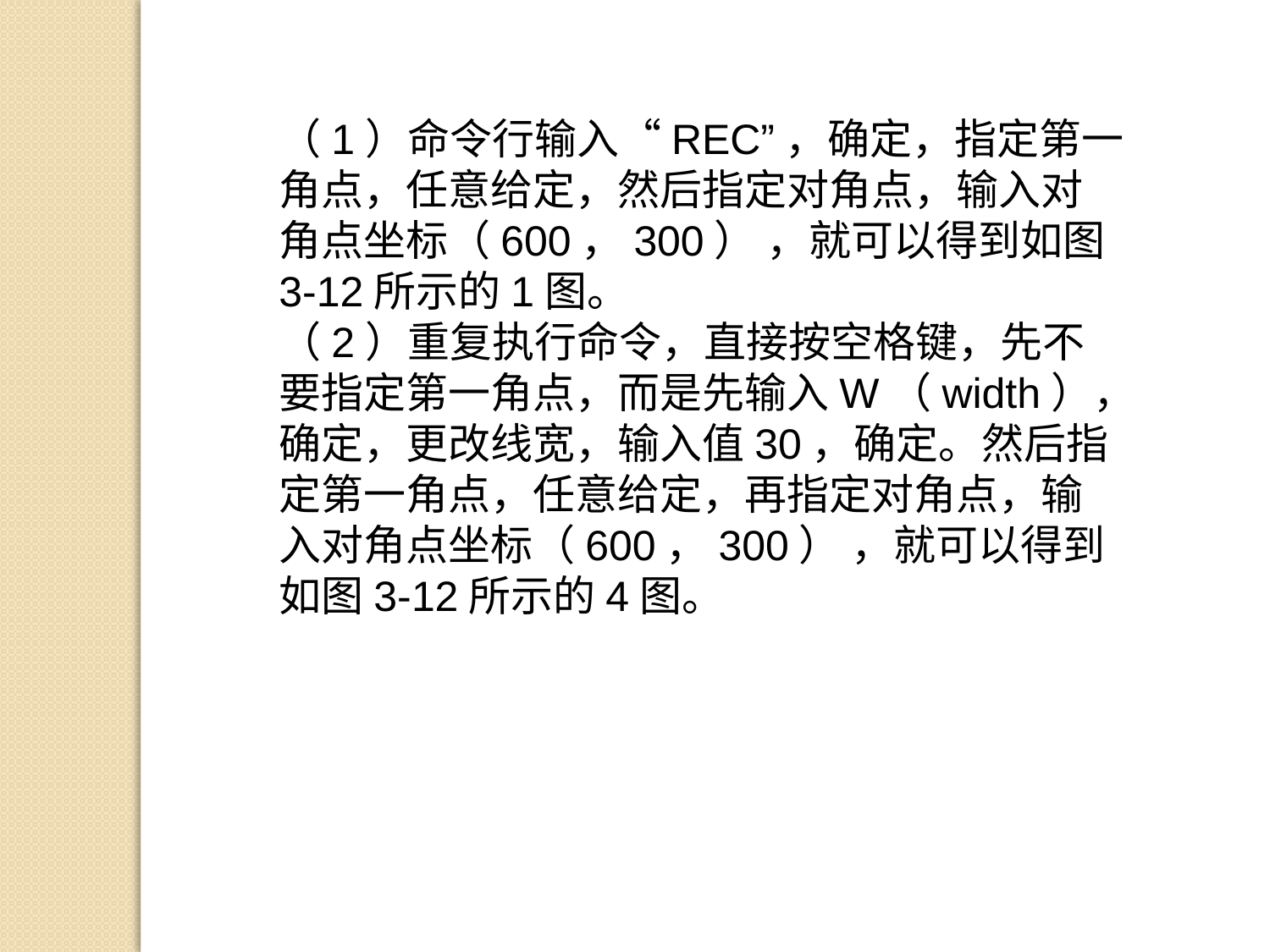

（1）命令行输入“REC”，确定，指定第一角点，任意给定，然后指定对角点，输入对角点坐标（600，300） ，就可以得到如图3-12所示的1图。
（2）重复执行命令，直接按空格键，先不要指定第一角点，而是先输入W（width），确定，更改线宽，输入值30，确定。然后指定第一角点，任意给定，再指定对角点，输入对角点坐标（600，300） ，就可以得到如图3-12所示的4图。